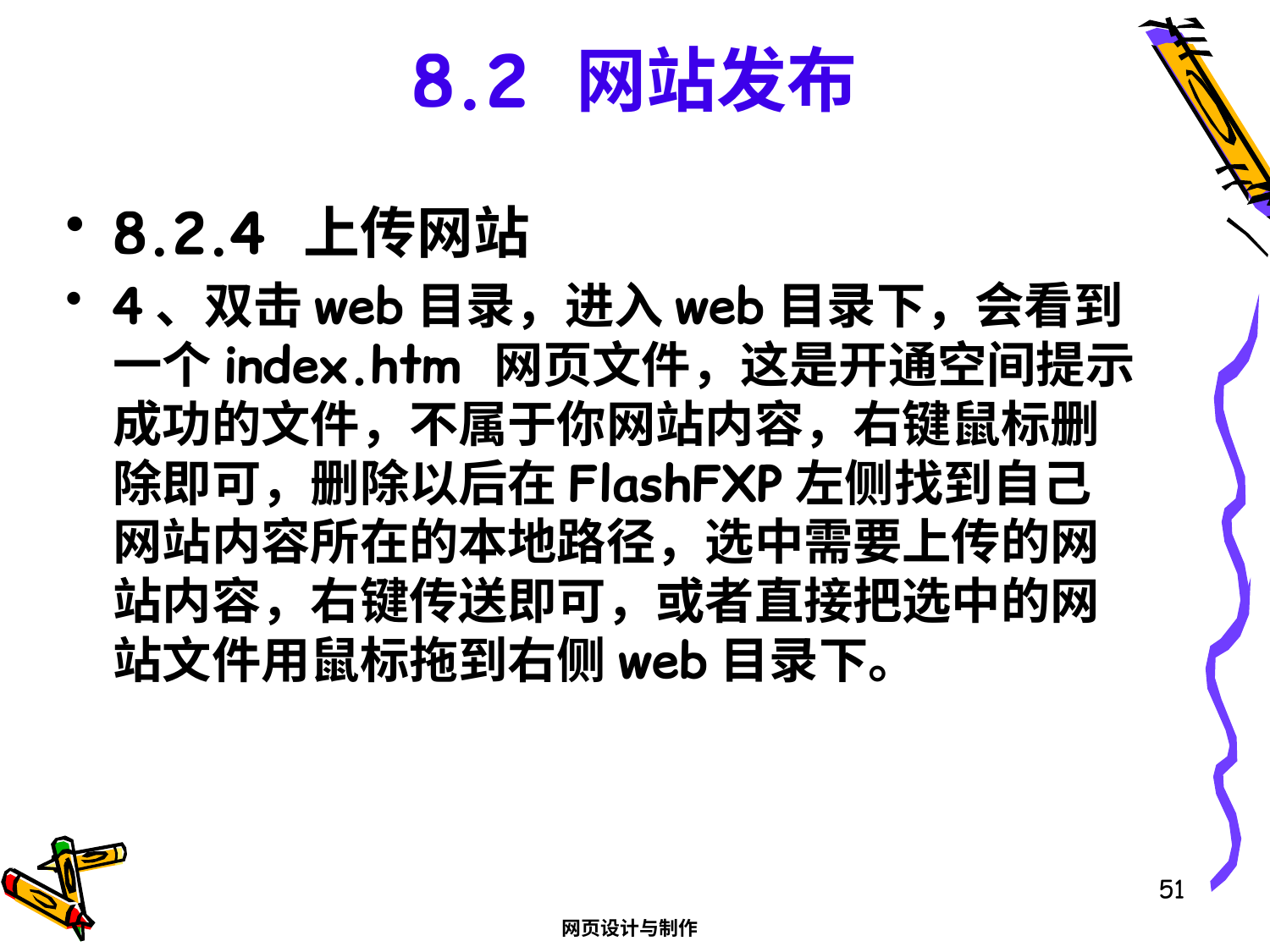

# 8.2 网站发布
8.2.4 上传网站
4、双击web目录，进入web目录下，会看到一个index.htm 网页文件，这是开通空间提示成功的文件，不属于你网站内容，右键鼠标删除即可，删除以后在FlashFXP左侧找到自己网站内容所在的本地路径，选中需要上传的网站内容，右键传送即可，或者直接把选中的网站文件用鼠标拖到右侧web目录下。
51
网页设计与制作